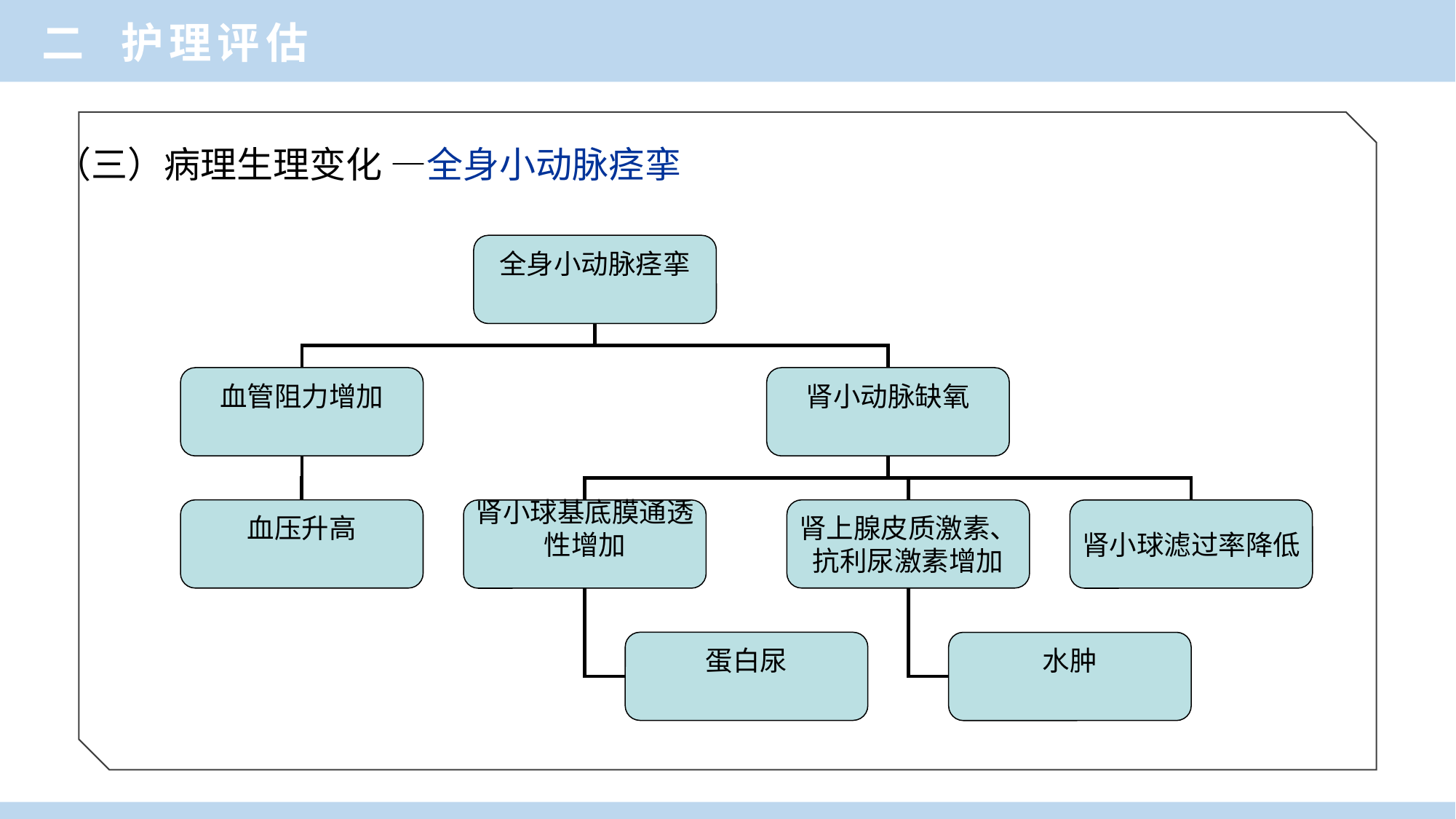

二  护理评估

# （三）病理生理变化 —全身小动脉痉挛

全身小动脉痉挛

血管阻力增加

肾小动脉缺氧

血压升高

肾小球基底膜通透性增加

肾上腺皮质激素、抗利尿激素增加
肾小球滤过率降低
蛋白尿

水肿